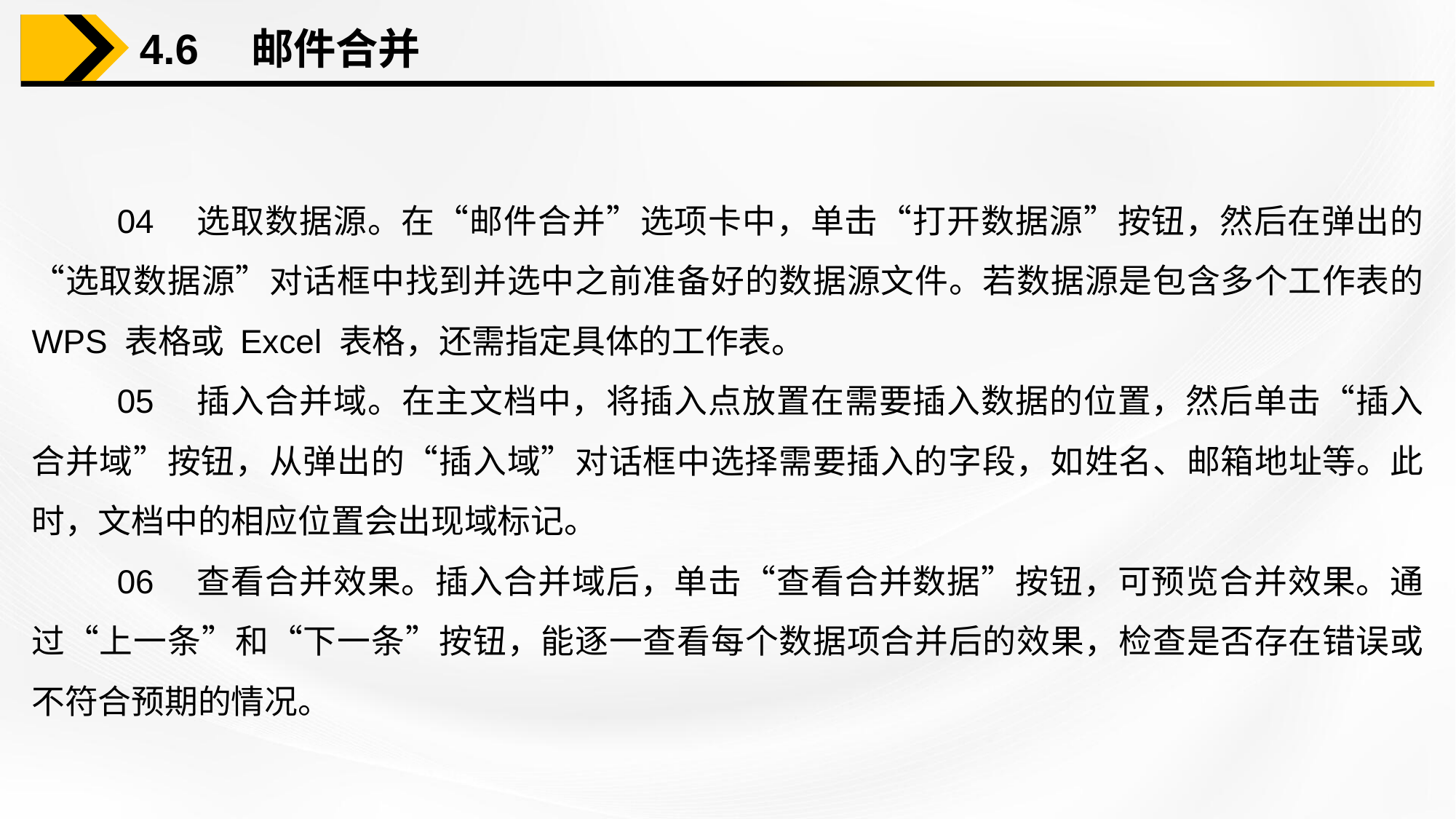

4.6　邮件合并
04　选取数据源。在“邮件合并”选项卡中，单击“打开数据源”按钮，然后在弹出的“选取数据源”对话框中找到并选中之前准备好的数据源文件。若数据源是包含多个工作表的 WPS 表格或 Excel 表格，还需指定具体的工作表。
05　插入合并域。在主文档中，将插入点放置在需要插入数据的位置，然后单击“插入合并域”按钮，从弹出的“插入域”对话框中选择需要插入的字段，如姓名、邮箱地址等。此时，文档中的相应位置会出现域标记。
06　查看合并效果。插入合并域后，单击“查看合并数据”按钮，可预览合并效果。通过“上一条”和“下一条”按钮，能逐一查看每个数据项合并后的效果，检查是否存在错误或不符合预期的情况。